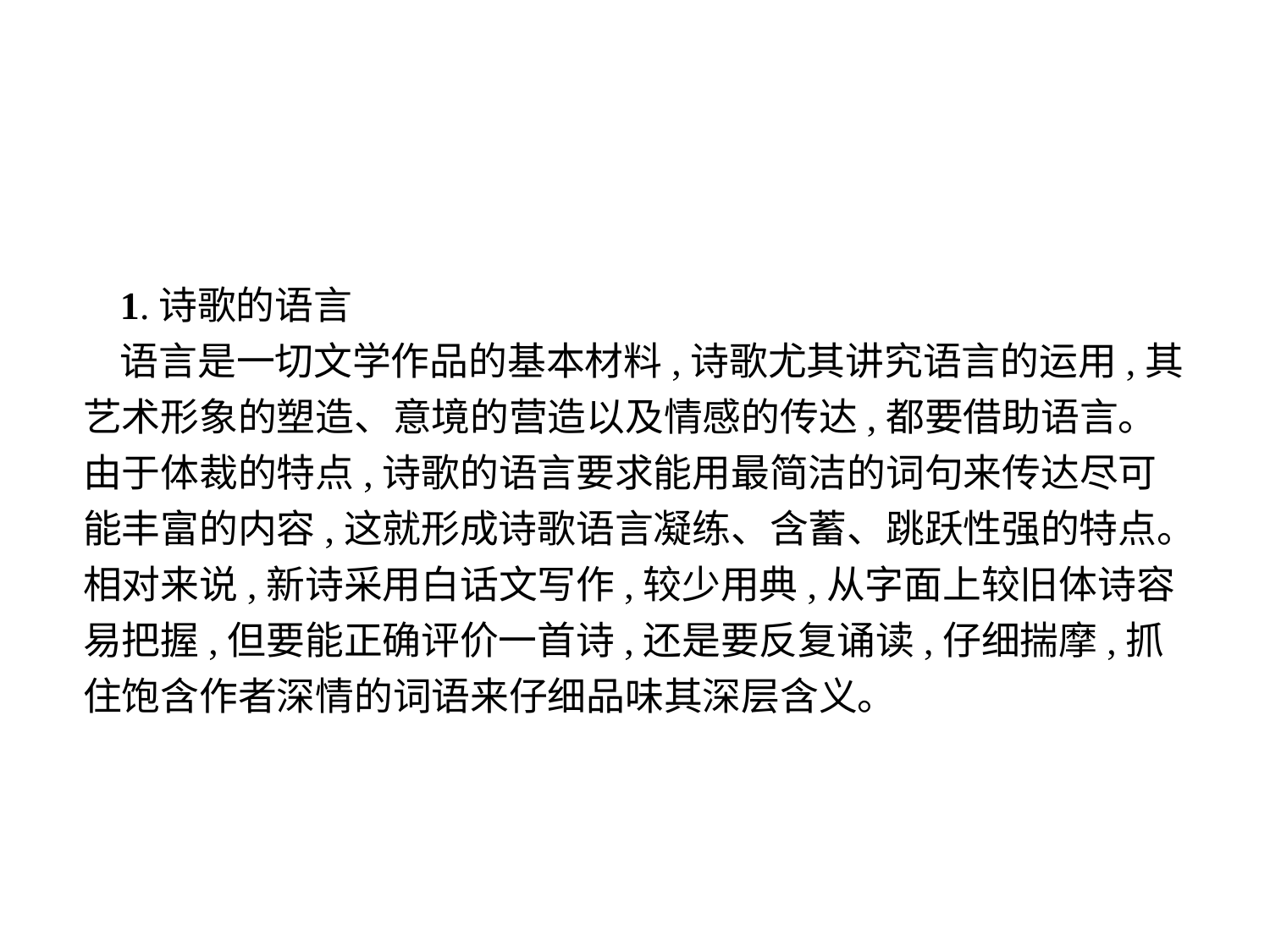

1.诗歌的语言
语言是一切文学作品的基本材料,诗歌尤其讲究语言的运用,其艺术形象的塑造、意境的营造以及情感的传达,都要借助语言。由于体裁的特点,诗歌的语言要求能用最简洁的词句来传达尽可能丰富的内容,这就形成诗歌语言凝练、含蓄、跳跃性强的特点。相对来说,新诗采用白话文写作,较少用典,从字面上较旧体诗容易把握,但要能正确评价一首诗,还是要反复诵读,仔细揣摩,抓住饱含作者深情的词语来仔细品味其深层含义。
-3-